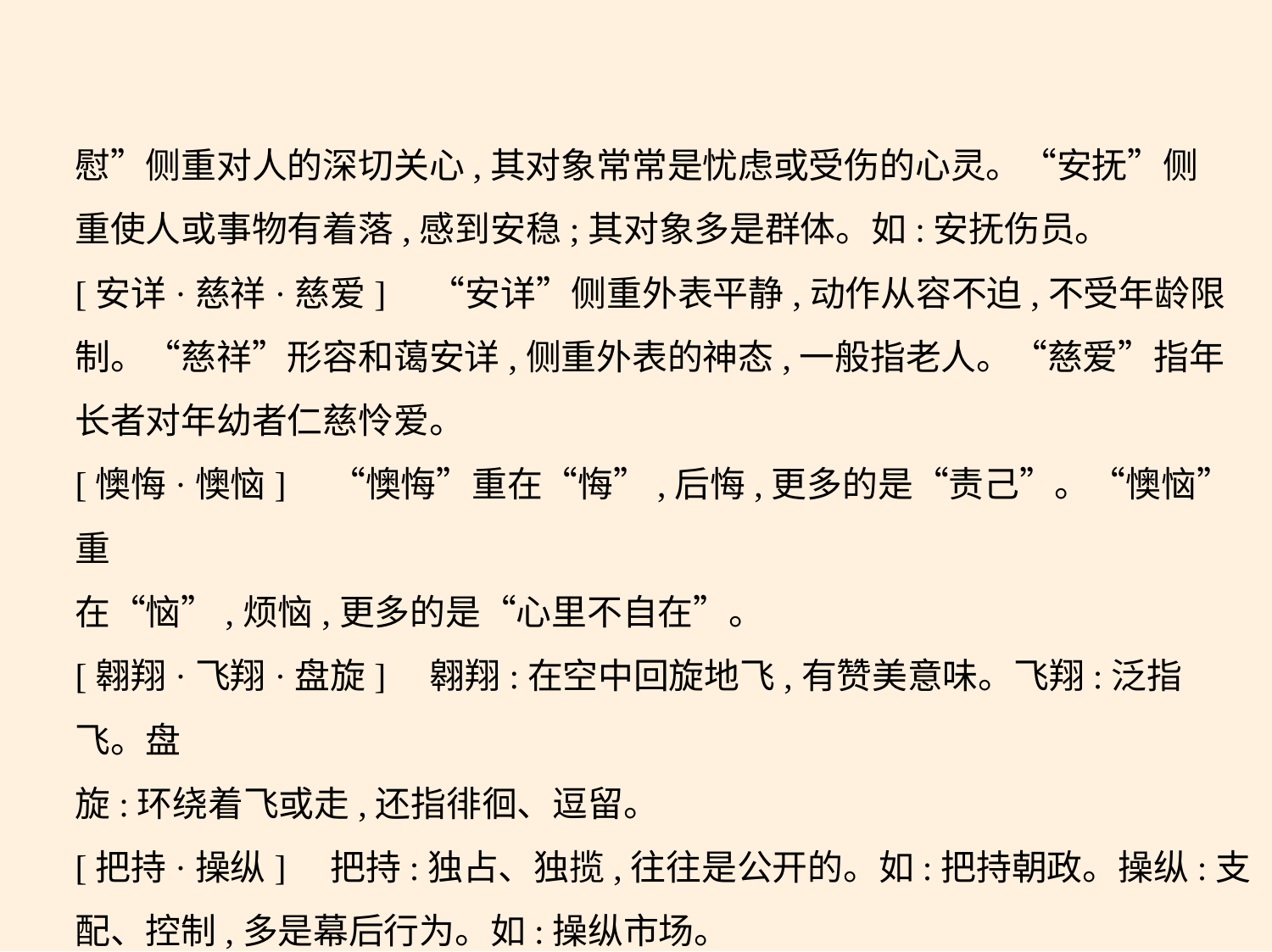

慰”侧重对人的深切关心,其对象常常是忧虑或受伤的心灵。“安抚”侧
重使人或事物有着落,感到安稳;其对象多是群体。如:安抚伤员。
[安详·慈祥·慈爱]　“安详”侧重外表平静,动作从容不迫,不受年龄限
制。“慈祥”形容和蔼安详,侧重外表的神态,一般指老人。“慈爱”指年
长者对年幼者仁慈怜爱。
[懊悔·懊恼]　“懊悔”重在“悔”,后悔,更多的是“责己”。“懊恼”重
在“恼”,烦恼,更多的是“心里不自在”。
[翱翔·飞翔·盘旋]　翱翔:在空中回旋地飞,有赞美意味。飞翔:泛指飞。盘
旋:环绕着飞或走,还指徘徊、逗留。
[把持·操纵]　把持:独占、独揽,往往是公开的。如:把持朝政。操纵:支
配、控制,多是幕后行为。如:操纵市场。
[败坏·破坏·损坏]　“败坏”的对象多是风俗、传统、名誉、法纪等抽象